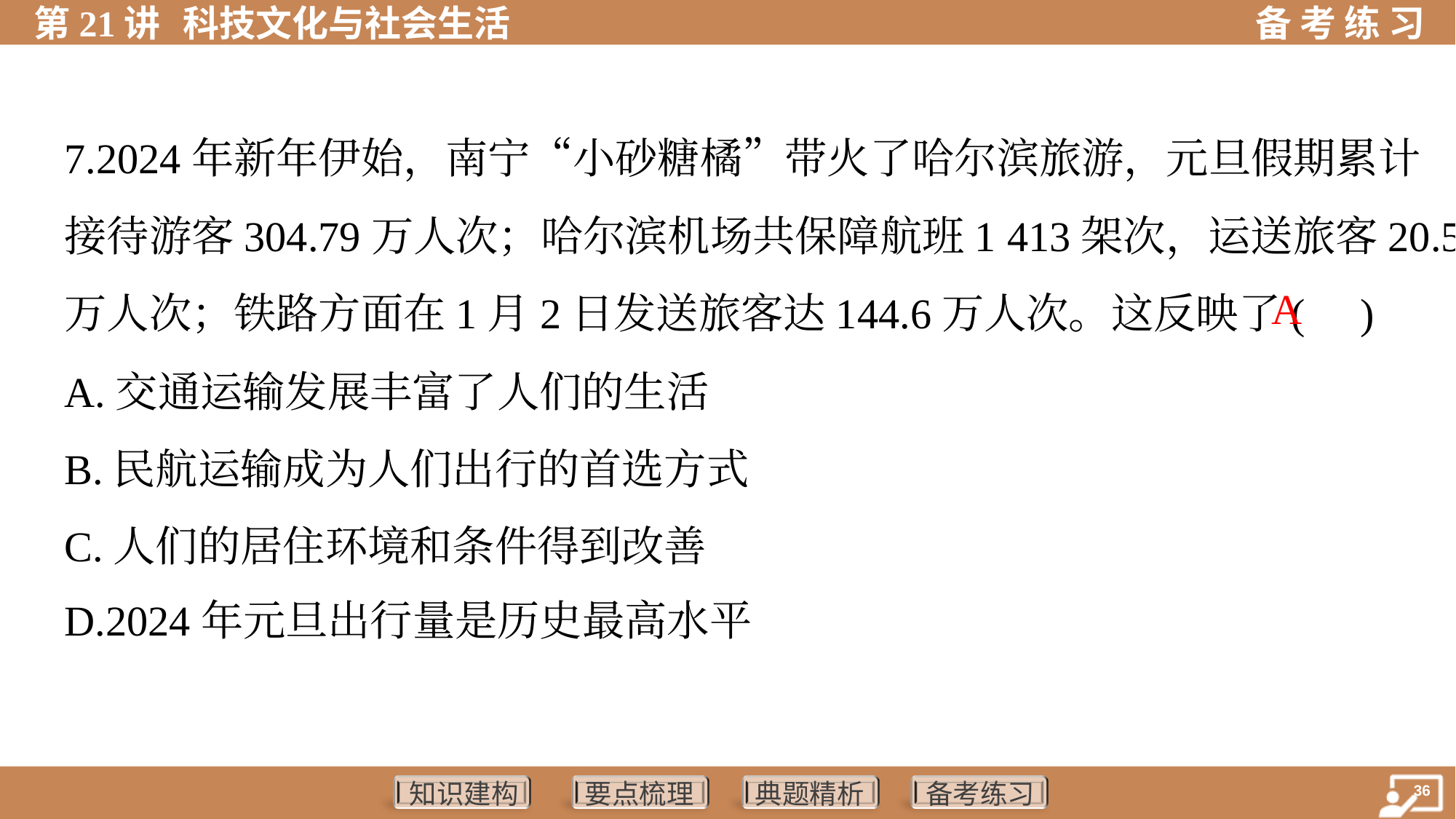

7.2024年新年伊始，南宁“小砂糖橘”带火了哈尔滨旅游，元旦假期累计
接待游客304.79万人次；哈尔滨机场共保障航班1 413架次，运送旅客20.5
万人次；铁路方面在1月2日发送旅客达144.6万人次。这反映了(     )
      A
A.交通运输发展丰富了人们的生活
B.民航运输成为人们出行的首选方式
C.人们的居住环境和条件得到改善
D.2024年元旦出行量是历史最高水平